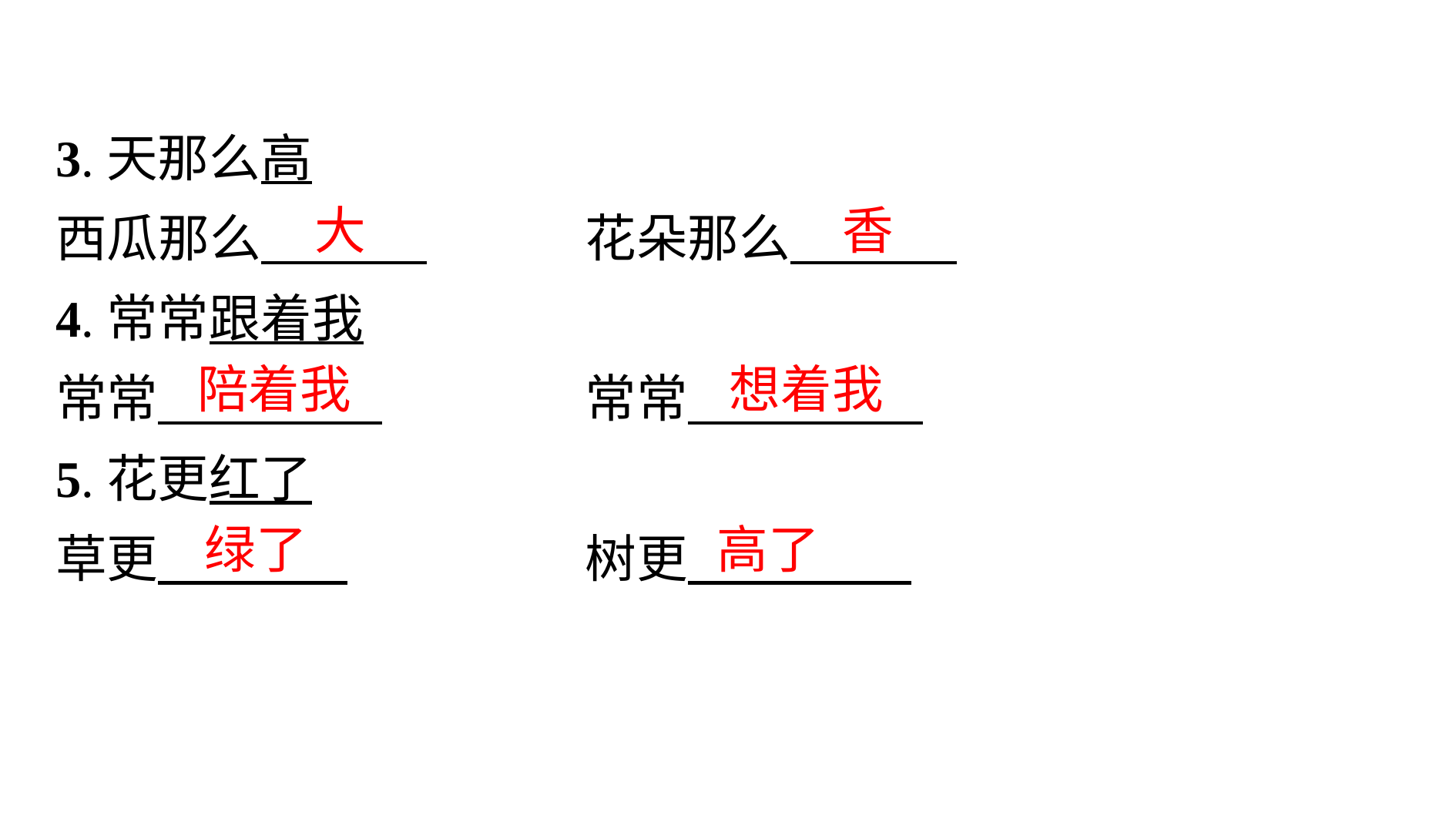

3.天那么高
西瓜那么　　　 		花朵那么
4.常常跟着我
常常　　     　 		常常
5.花更红了
草更　　  　 		树更
大
香
陪着我
想着我
绿了
高了